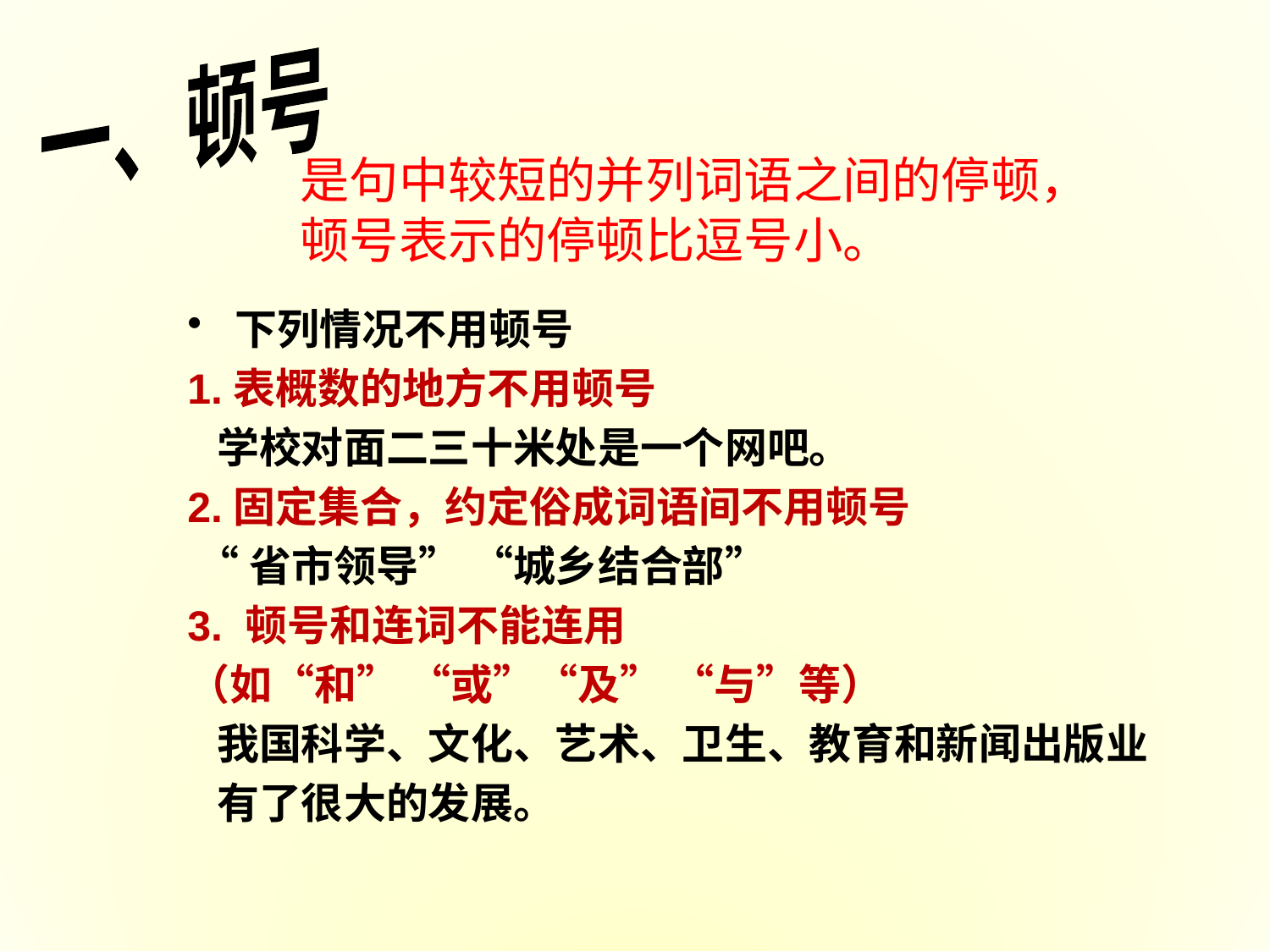

一、顿号

是句中较短的并列词语之间的停顿，
顿号表示的停顿比逗号小。
下列情况不用顿号
1.表概数的地方不用顿号
  学校对面二三十米处是一个网吧。
2.固定集合，约定俗成词语间不用顿号
 “省市领导” “城乡结合部”
3. 顿号和连词不能连用
（如“和” “或”“及” “与”等）
  我国科学、文化、艺术、卫生、教育和新闻出版业
  有了很大的发展。